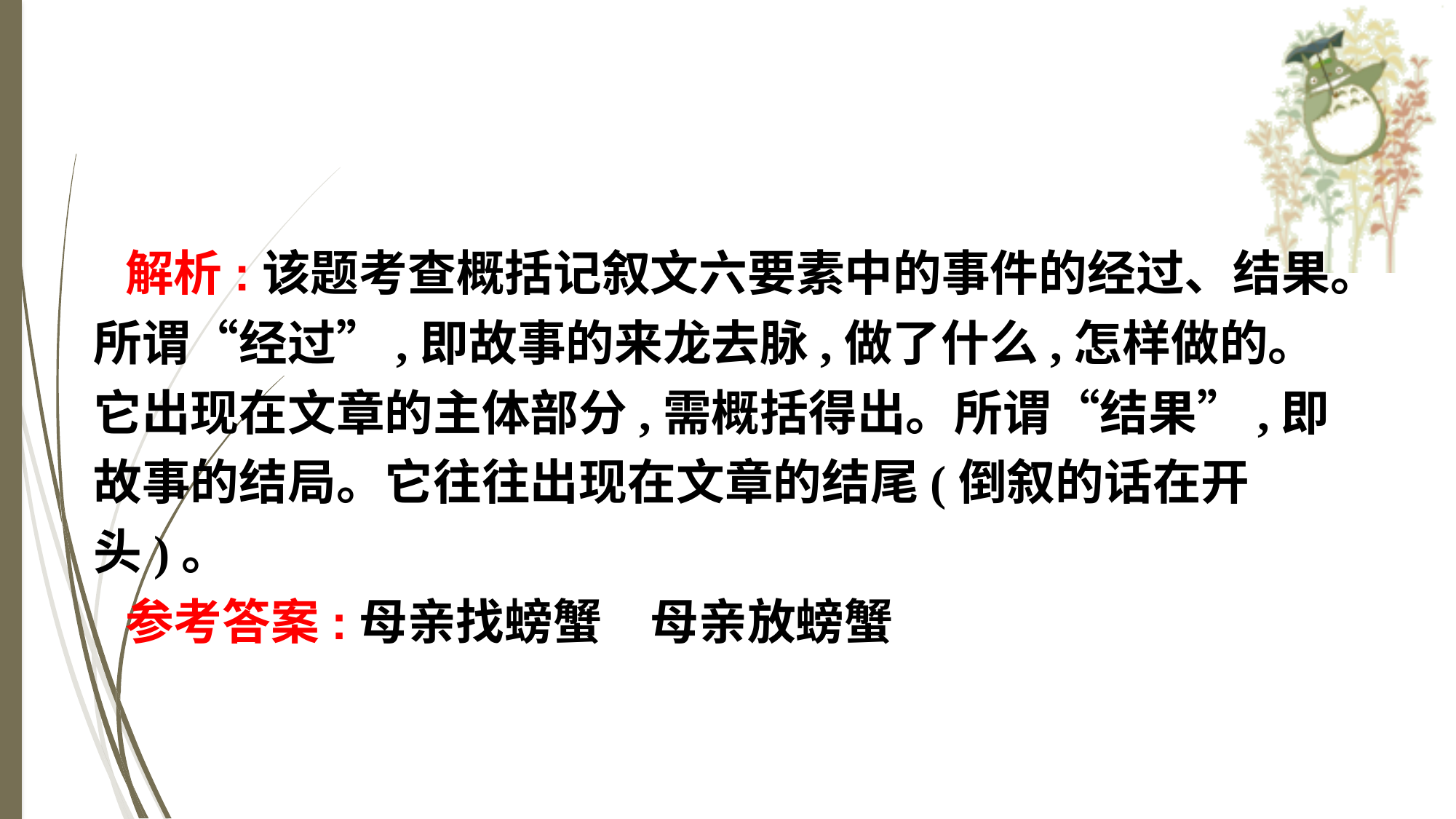

解析:该题考查概括记叙文六要素中的事件的经过、结果。所谓“经过”,即故事的来龙去脉,做了什么,怎样做的。它出现在文章的主体部分,需概括得出。所谓“结果”,即故事的结局。它往往出现在文章的结尾(倒叙的话在开头)。
参考答案:母亲找螃蟹　母亲放螃蟹